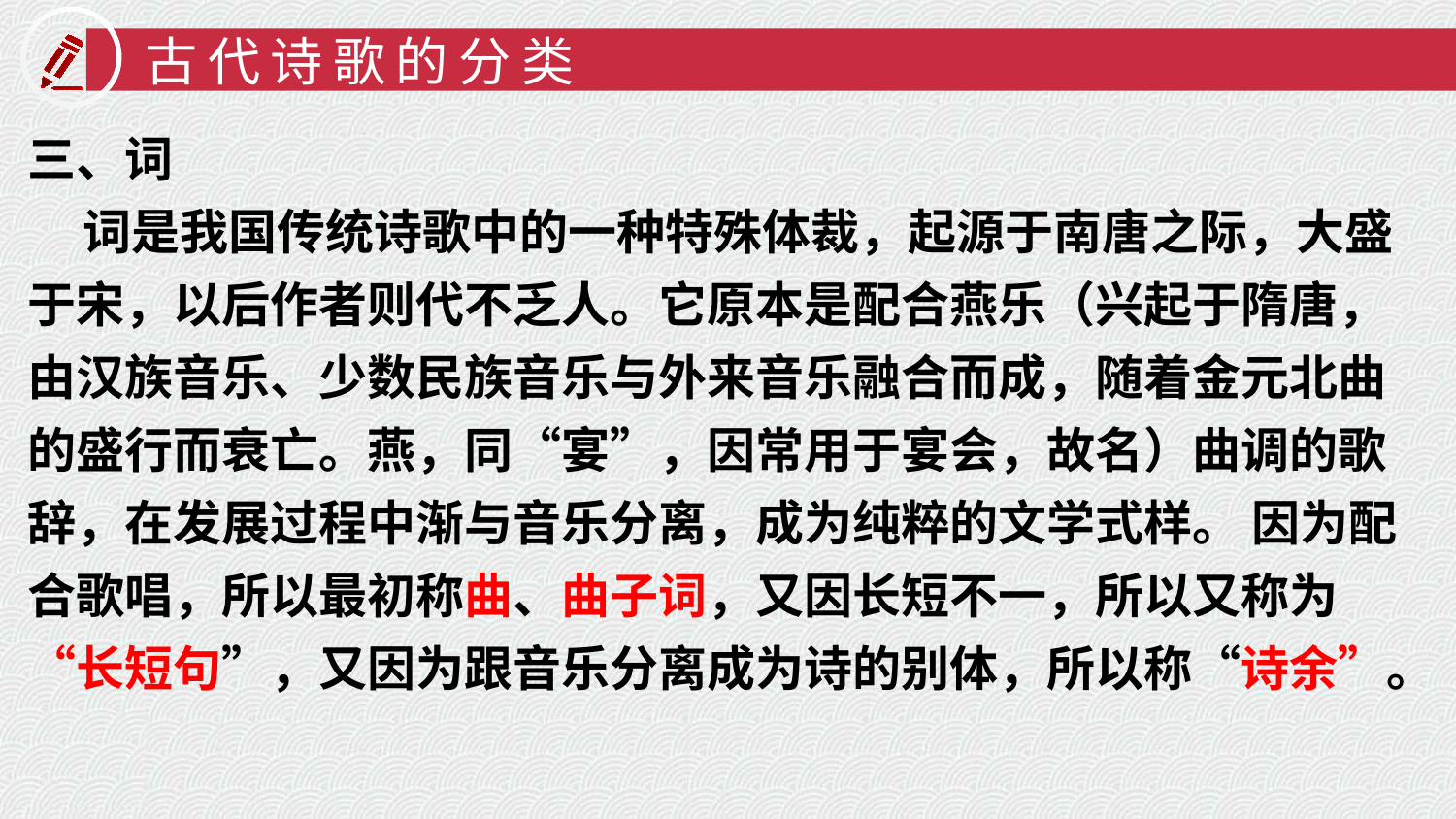

古代诗歌的分类

三、词
    词是我国传统诗歌中的一种特殊体裁，起源于南唐之际，大盛于宋，以后作者则代不乏人。它原本是配合燕乐（兴起于隋唐，由汉族音乐、少数民族音乐与外来音乐融合而成，随着金元北曲的盛行而衰亡。燕，同“宴”，因常用于宴会，故名）曲调的歌辞，在发展过程中渐与音乐分离，成为纯粹的文学式样。 因为配合歌唱，所以最初称曲、曲子词，又因长短不一，所以又称为“长短句”，又因为跟音乐分离成为诗的别体，所以称“诗余”。